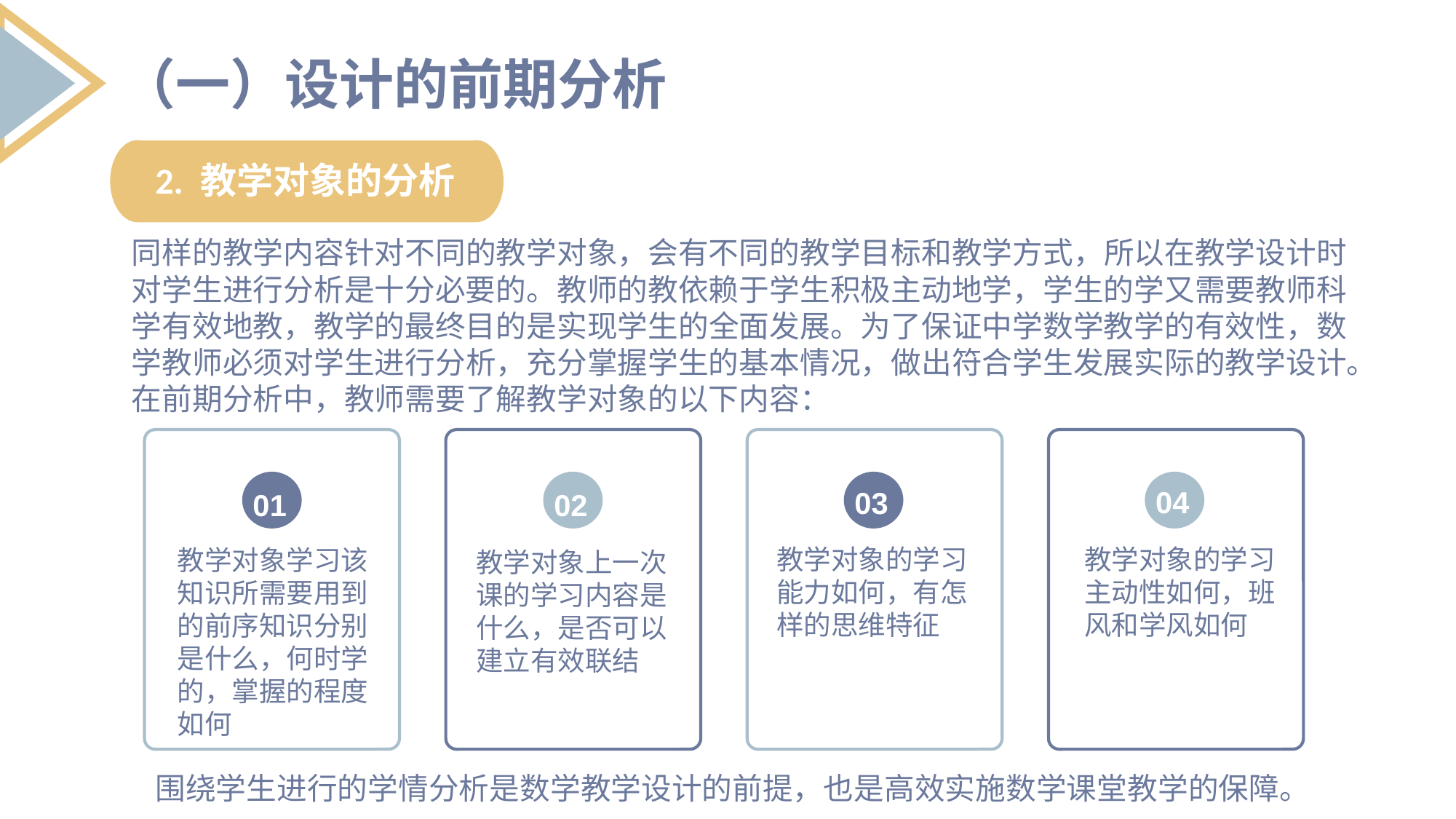

（一）设计的前期分析

2. 教学对象的分析
同样的教学内容针对不同的教学对象，会有不同的教学目标和教学方式，所以在教学设计时对学生进行分析是十分必要的。教师的教依赖于学生积极主动地学，学生的学又需要教师科学有效地教，教学的最终目的是实现学生的全面发展。为了保证中学数学教学的有效性，数学教师必须对学生进行分析，充分掌握学生的基本情况，做出符合学生发展实际的教学设计。在前期分析中，教师需要了解教学对象的以下内容：

01

02

03

04

教学对象的学习能力如何，有怎样的思维特征
教学对象的学习主动性如何，班风和学风如何
教学对象学习该知识所需要用到的前序知识分别是什么，何时学的，掌握的程度如何
教学对象上一次课的学习内容是什么，是否可以建立有效联结
围绕学生进行的学情分析是数学教学设计的前提，也是高效实施数学课堂教学的保障。